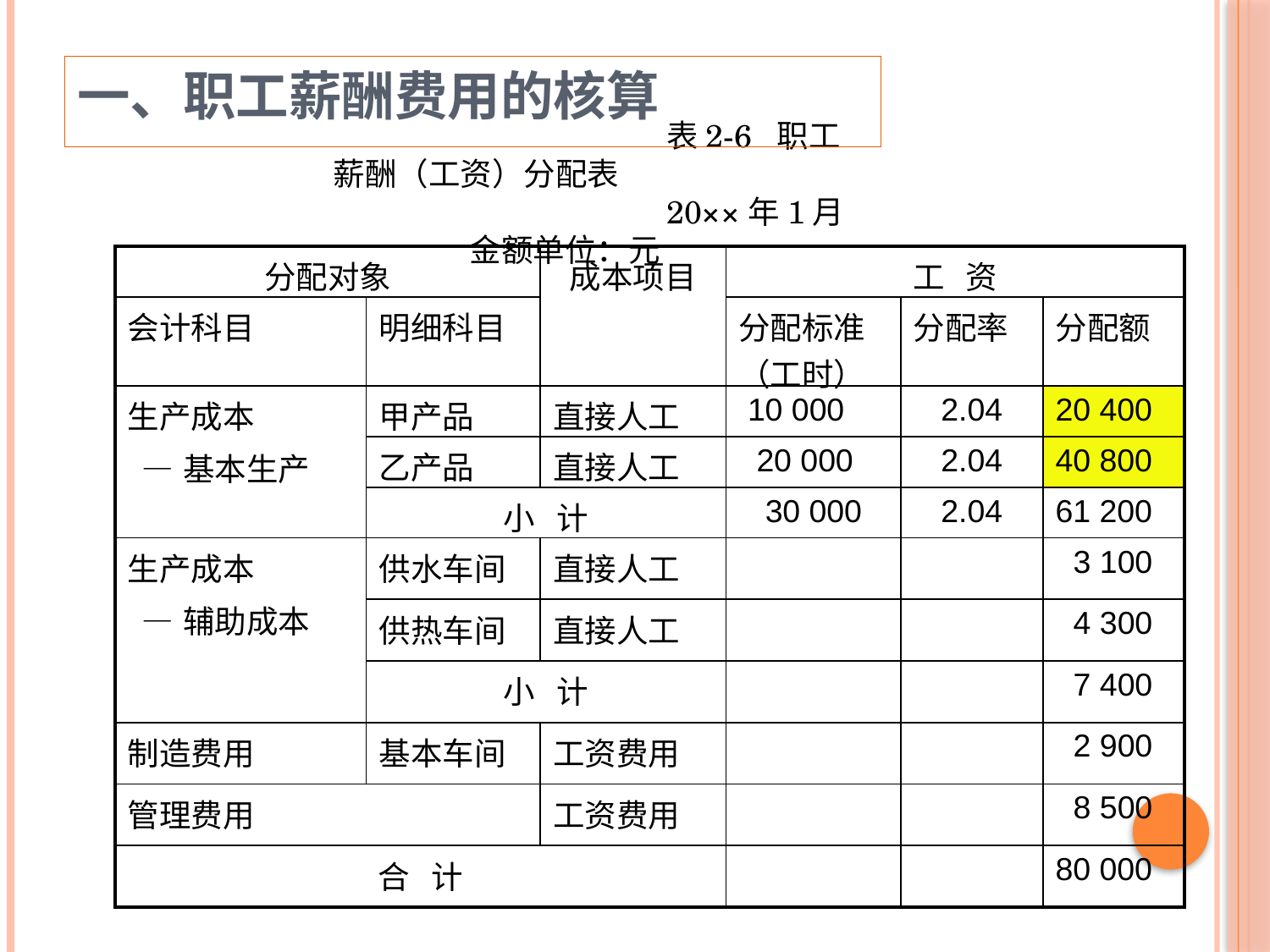

一、职工薪酬费用的核算
表2-6  职工薪酬（工资）分配表
20××年1月                      金额单位：元
| 分配对象 |  | 成本项目 | 工 资 |  |  |
| --- | --- | --- | --- | --- | --- |
| 会计科目 | 明细科目 |  | 分配标准（工时） | 分配率 | 分配额 |
| 生产成本 —基本生产 | 甲产品 | 直接人工 | 10 000 | 2.04 | 20 400 |
|  | 乙产品 | 直接人工 | 20 000 | 2.04 | 40 800 |
|  | 小 计 |  | 30 000 | 2.04 | 61 200 |
| 生产成本 —辅助成本 | 供水车间 | 直接人工 |  |  | 3 100 |
|  | 供热车间 | 直接人工 |  |  | 4 300 |
|  | 小 计 |  |  |  | 7 400 |
| 制造费用 | 基本车间 | 工资费用 |  |  | 2 900 |
| 管理费用 |  | 工资费用 |  |  | 8 500 |
| 合 计 |  |  |  |  | 80 000 |